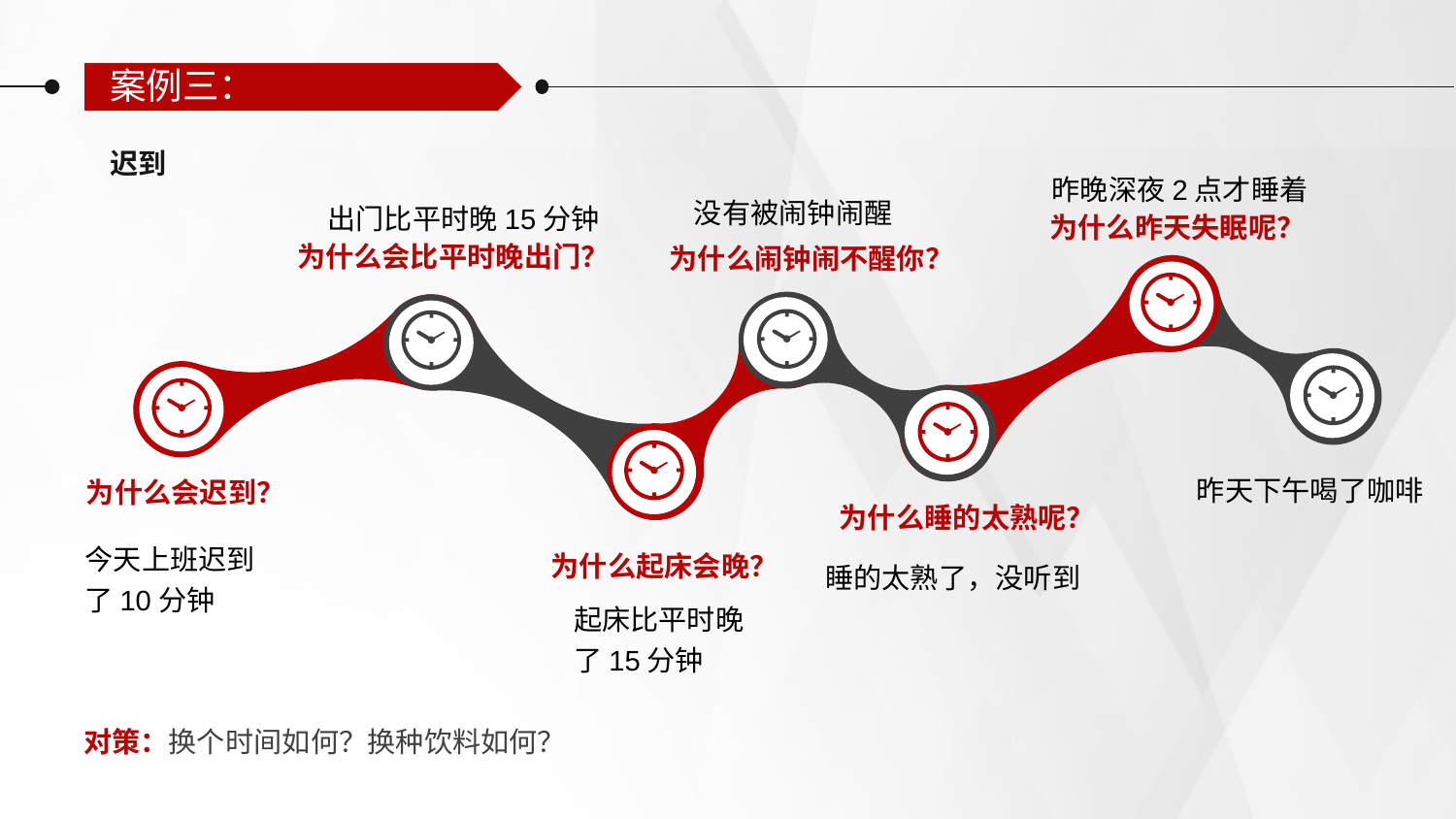

案例三：

迟到
昨晚深夜2点才睡着
没有被闹钟闹醒
出门比平时晚15分钟
为什么昨天失眠呢？
为什么会比平时晚出门？
为什么闹钟闹不醒你？

昨天下午喝了咖啡
为什么会迟到？
为什么睡的太熟呢？
今天上班迟到了10分钟
为什么起床会晚？
睡的太熟了，没听到
起床比平时晚了15分钟
对策：换个时间如何？换种饮料如何？